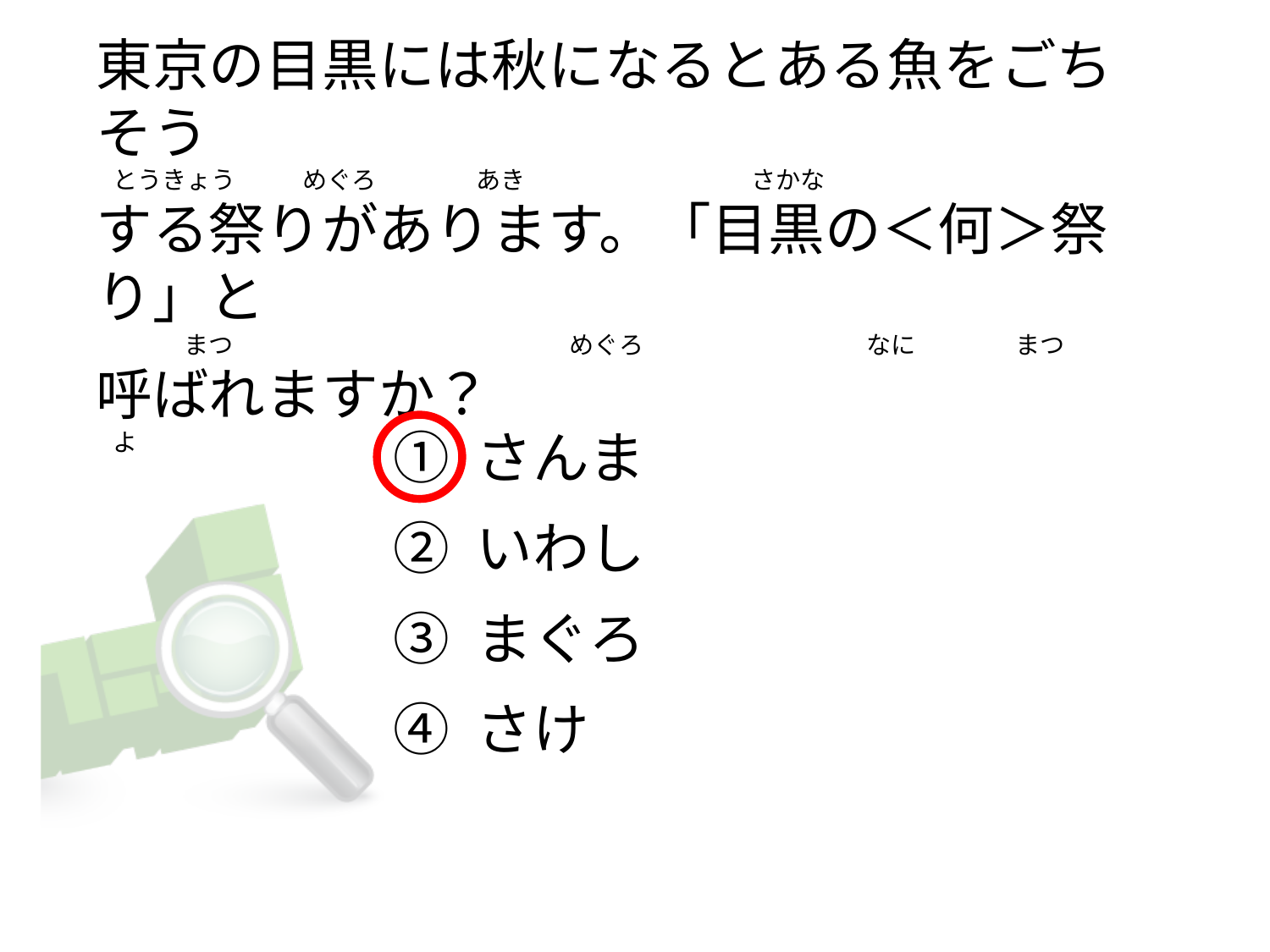

東京の目黒には秋になるとある魚をごちそう
  とうきょう            めぐろ                  あき                                         さかな
する祭りがあります。「目黒の＜何＞祭り」と
               まつ   　　　　                                        めぐろ　　　　　　　　　なに　　　　まつ
呼ばれますか？
  よ

① さんま
② いわし
③ まぐろ
④ さけ